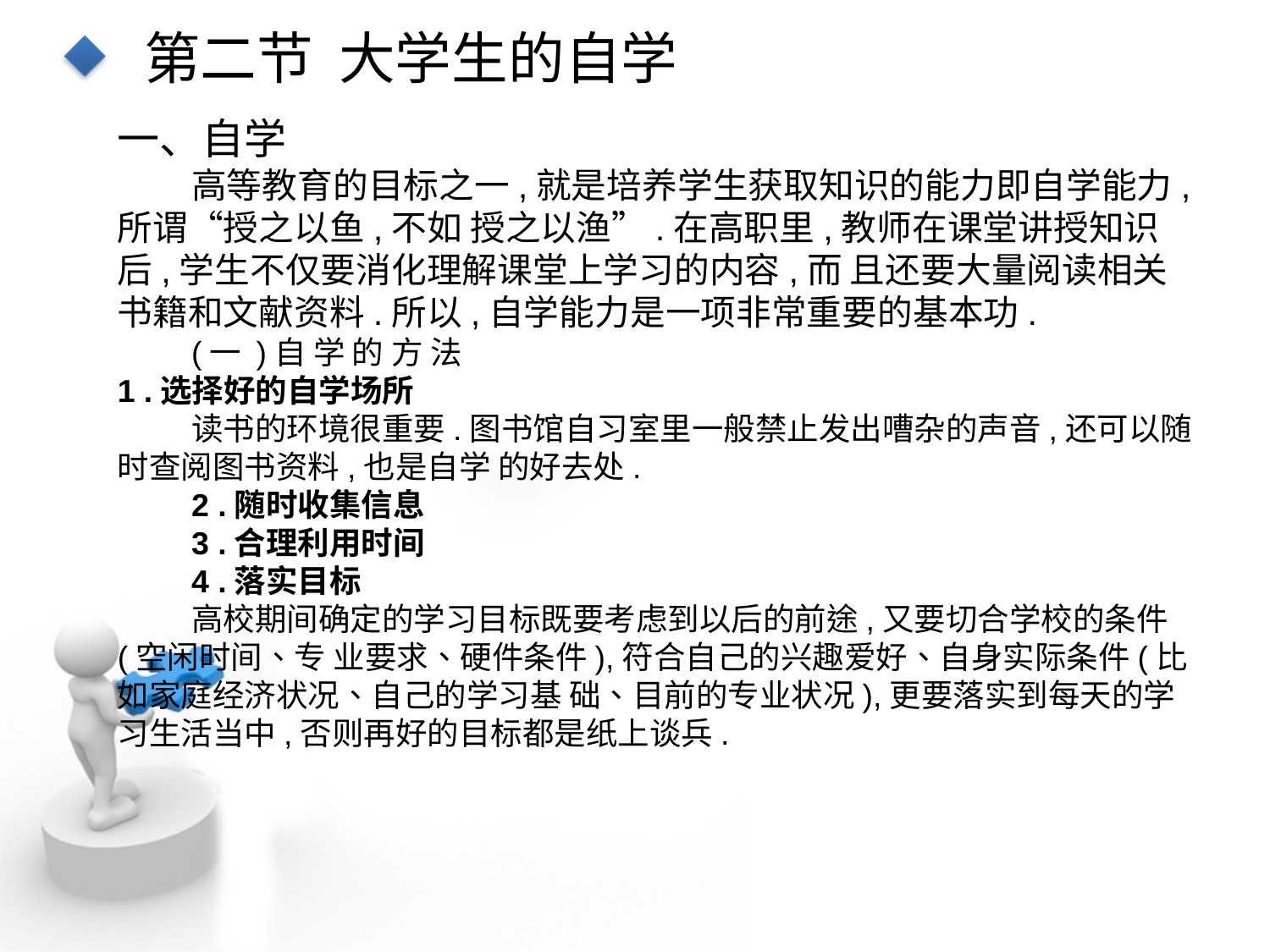

第二节  大学生的自学

一、自学
高等教育的目标之一,就是培养学生获取知识的能力即自学能力,所谓“授之以鱼,不如 授之以渔”.在高职里,教师在课堂讲授知识后,学生不仅要消化理解课堂上学习的内容,而 且还要大量阅读相关书籍和文献资料.所以,自学能力是一项非常重要的基本功.
(一 )自 学 的 方 法
1 .选择好的自学场所
读书的环境很重要.图书馆自习室里一般禁止发出嘈杂的声音,还可以随时查阅图书资料,也是自学 的好去处.
2 .随时收集信息
3 .合理利用时间
4 .落实目标
高校期间确定的学习目标既要考虑到以后的前途,又要切合学校的条件(空闲时间、专 业要求、硬件条件),符合自己的兴趣爱好、自身实际条件(比如家庭经济状况、自己的学习基 础、目前的专业状况),更要落实到每天的学习生活当中,否则再好的目标都是纸上谈兵.

点击添加文本
点击添加文本
点击添加文本
点击添加文本